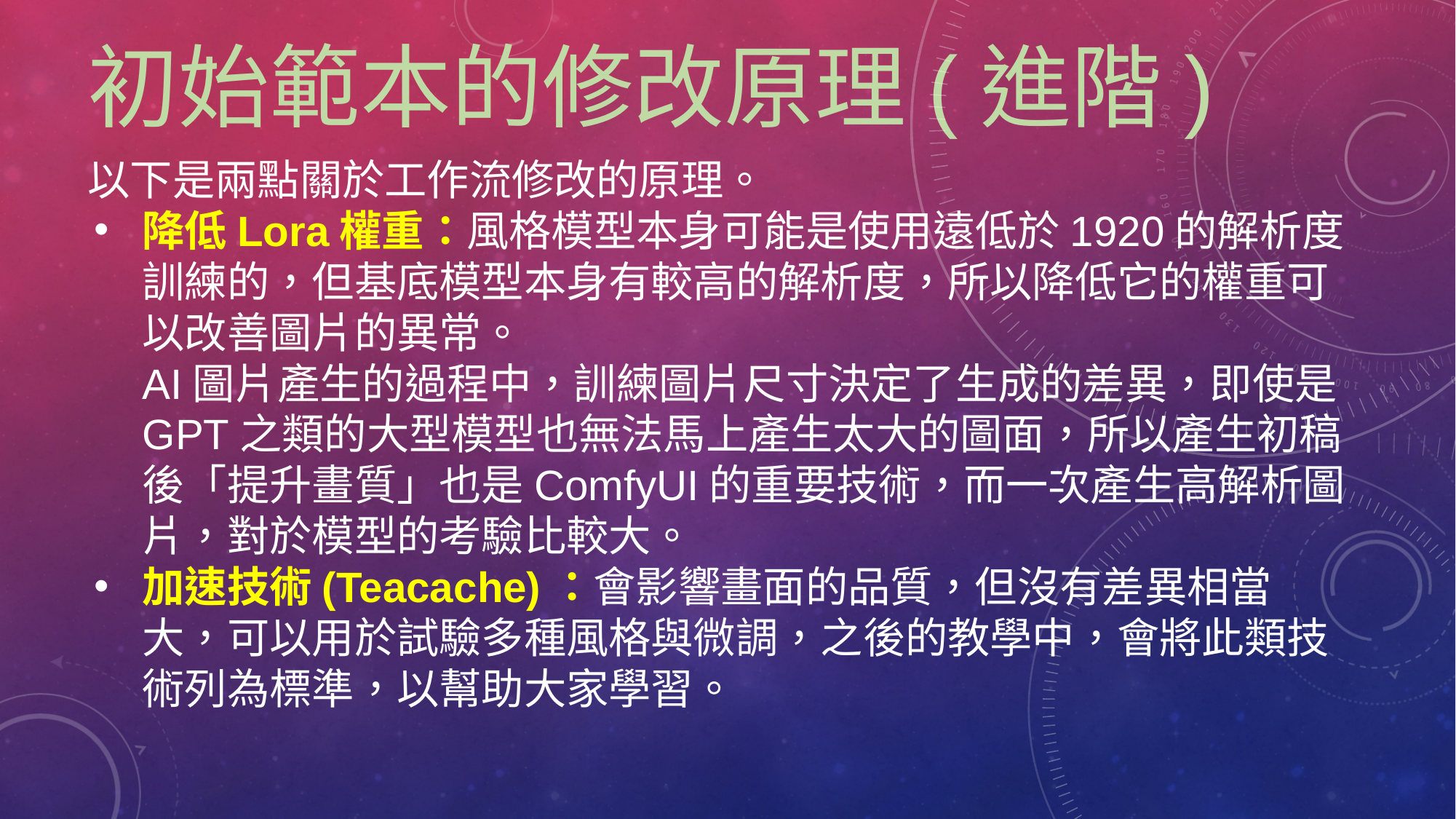

# 初始範本的修改原理(進階)
以下是兩點關於工作流修改的原理。
降低Lora權重：風格模型本身可能是使用遠低於1920的解析度訓練的，但基底模型本身有較高的解析度，所以降低它的權重可以改善圖片的異常。
AI圖片產生的過程中，訓練圖片尺寸決定了生成的差異，即使是GPT之類的大型模型也無法馬上產生太大的圖面，所以產生初稿後「提升畫質」也是ComfyUI的重要技術，而一次產生高解析圖片，對於模型的考驗比較大。
加速技術(Teacache)：會影響畫面的品質，但沒有差異相當大，可以用於試驗多種風格與微調，之後的教學中，會將此類技術列為標準，以幫助大家學習。